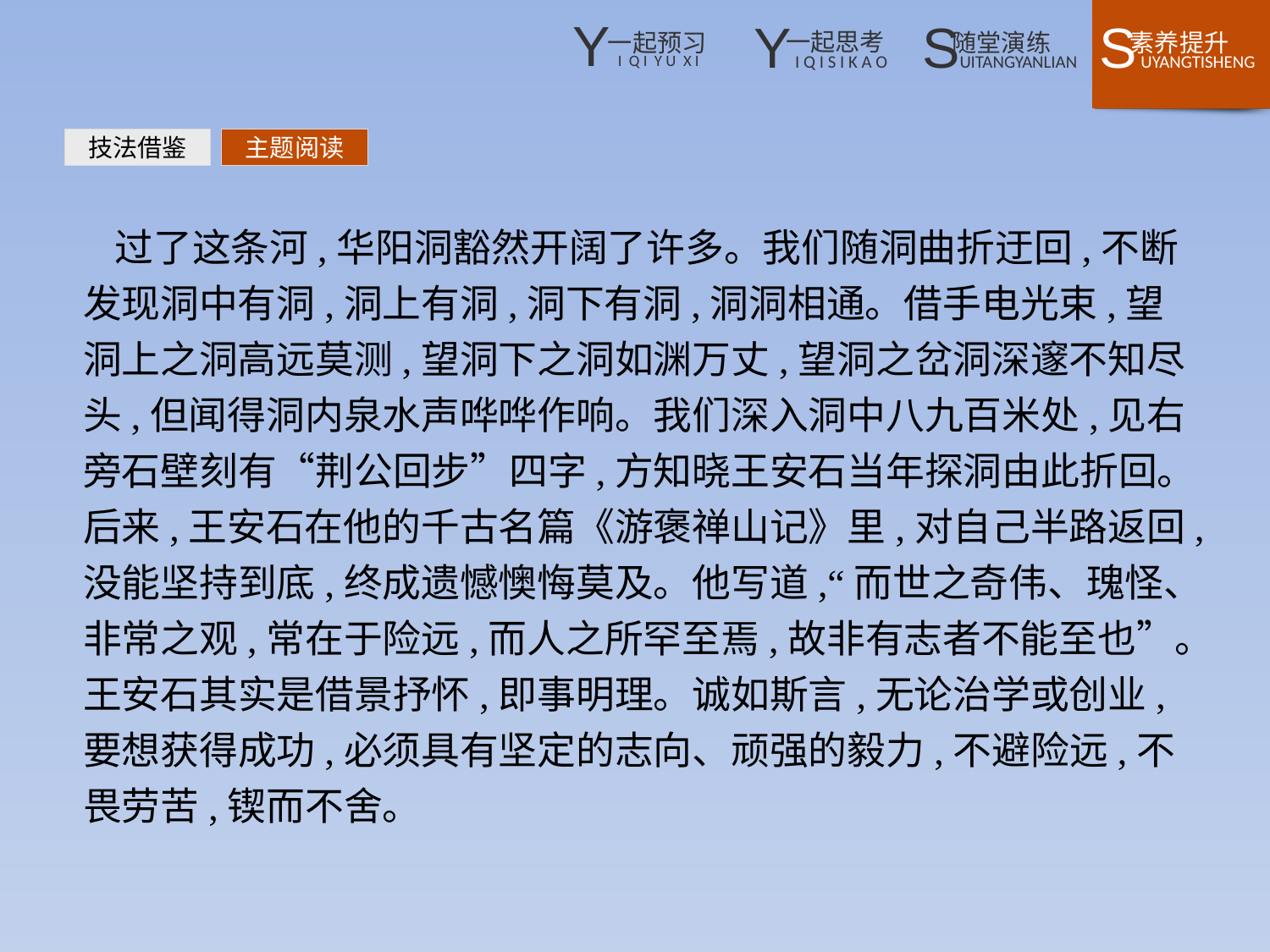

技法借鉴
主题阅读
过了这条河,华阳洞豁然开阔了许多。我们随洞曲折迂回,不断发现洞中有洞,洞上有洞,洞下有洞,洞洞相通。借手电光束,望洞上之洞高远莫测,望洞下之洞如渊万丈,望洞之岔洞深邃不知尽头,但闻得洞内泉水声哗哗作响。我们深入洞中八九百米处,见右旁石壁刻有“荆公回步”四字,方知晓王安石当年探洞由此折回。后来,王安石在他的千古名篇《游褒禅山记》里,对自己半路返回,没能坚持到底,终成遗憾懊悔莫及。他写道,“而世之奇伟、瑰怪、非常之观,常在于险远,而人之所罕至焉,故非有志者不能至也”。王安石其实是借景抒怀,即事明理。诚如斯言,无论治学或创业,要想获得成功,必须具有坚定的志向、顽强的毅力,不避险远,不畏劳苦,锲而不舍。